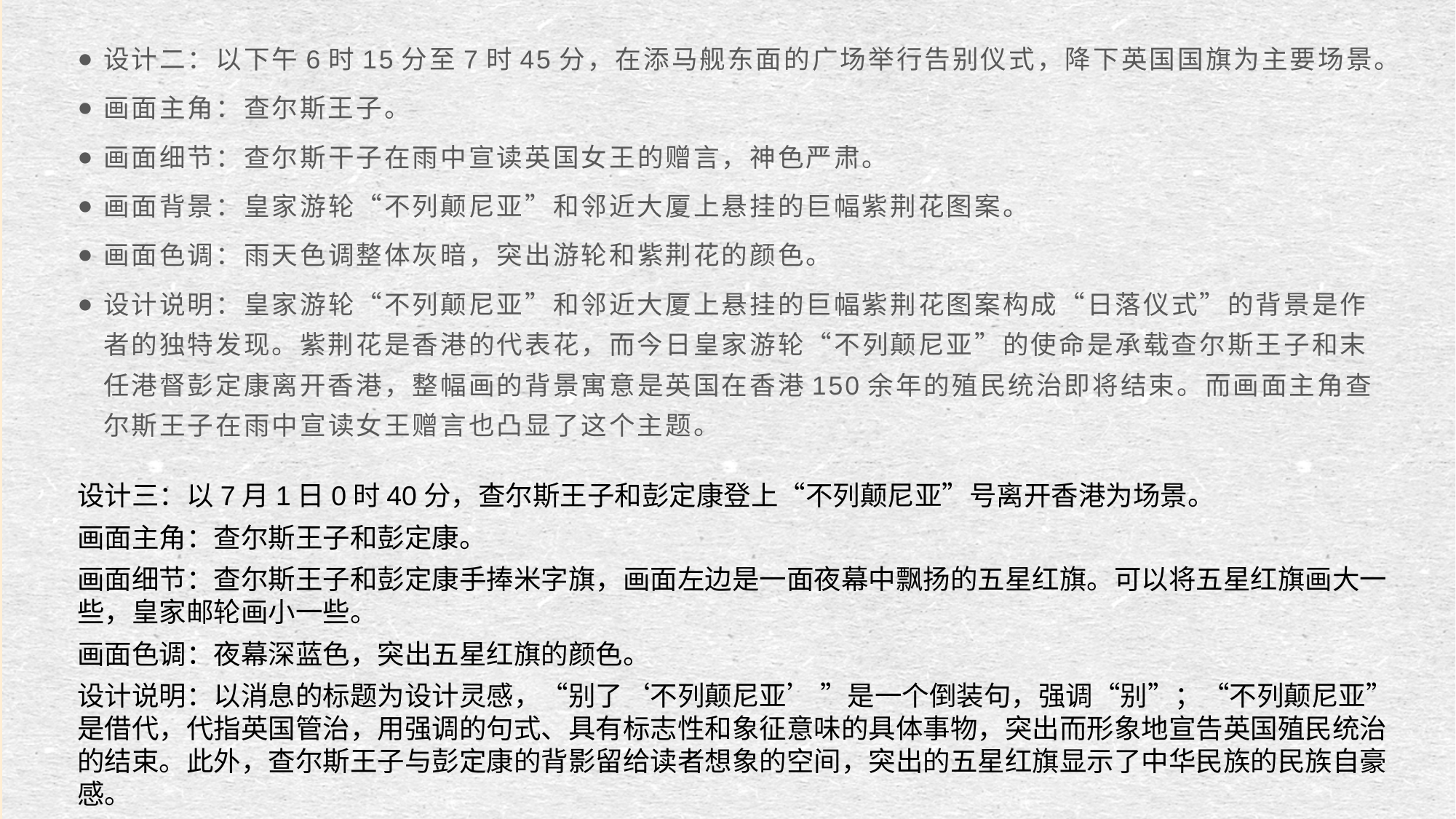

设计二：以下午6时15分至7时45分，在添马舰东面的广场举行告别仪式，降下英国国旗为主要场景。
画面主角：查尔斯王子。
画面细节：查尔斯干子在雨中宣读英国女王的赠言，神色严肃。
画面背景：皇家游轮“不列颠尼亚”和邻近大厦上悬挂的巨幅紫荆花图案。
画面色调：雨天色调整体灰暗，突出游轮和紫荆花的颜色。
设计说明：皇家游轮“不列颠尼亚”和邻近大厦上悬挂的巨幅紫荆花图案构成“日落仪式”的背景是作者的独特发现。紫荆花是香港的代表花，而今日皇家游轮“不列颠尼亚”的使命是承载查尔斯王子和末任港督彭定康离开香港，整幅画的背景寓意是英国在香港150余年的殖民统治即将结束。而画面主角查尔斯王子在雨中宣读女王赠言也凸显了这个主题。
设计三：以7月1日0时40分，查尔斯王子和彭定康登上“不列颠尼亚”号离开香港为场景。
画面主角：查尔斯王子和彭定康。
画面细节：查尔斯王子和彭定康手捧米字旗，画面左边是一面夜幕中飘扬的五星红旗。可以将五星红旗画大一些，皇家邮轮画小一些。
画面色调：夜幕深蓝色，突出五星红旗的颜色。
设计说明：以消息的标题为设计灵感，“别了‘不列颠尼亚’ ”是一个倒装句，强调“别”；“不列颠尼亚”是借代，代指英国管治，用强调的句式、具有标志性和象征意味的具体事物，突出而形象地宣告英国殖民统治的结束。此外，查尔斯王子与彭定康的背影留给读者想象的空间，突出的五星红旗显示了中华民族的民族自豪感。